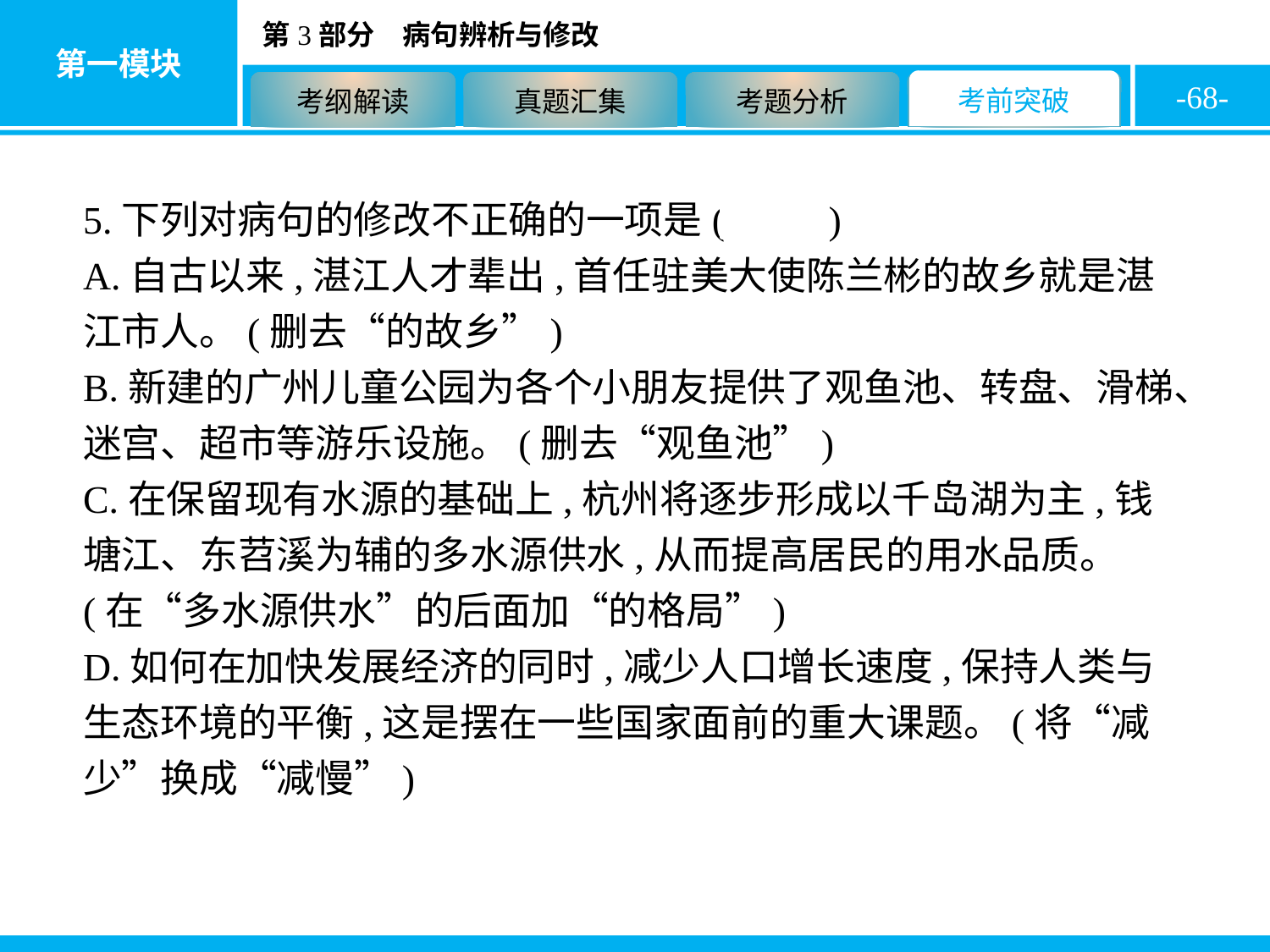

-68-
5.下列对病句的修改不正确的一项是(    B    )
A.自古以来,湛江人才辈出,首任驻美大使陈兰彬的故乡就是湛江市人。(删去“的故乡”)
B.新建的广州儿童公园为各个小朋友提供了观鱼池、转盘、滑梯、迷宫、超市等游乐设施。(删去“观鱼池”)
C.在保留现有水源的基础上,杭州将逐步形成以千岛湖为主,钱塘江、东苕溪为辅的多水源供水,从而提高居民的用水品质。(在“多水源供水”的后面加“的格局”)
D.如何在加快发展经济的同时,减少人口增长速度,保持人类与生态环境的平衡,这是摆在一些国家面前的重大课题。(将“减少”换成“减慢”)